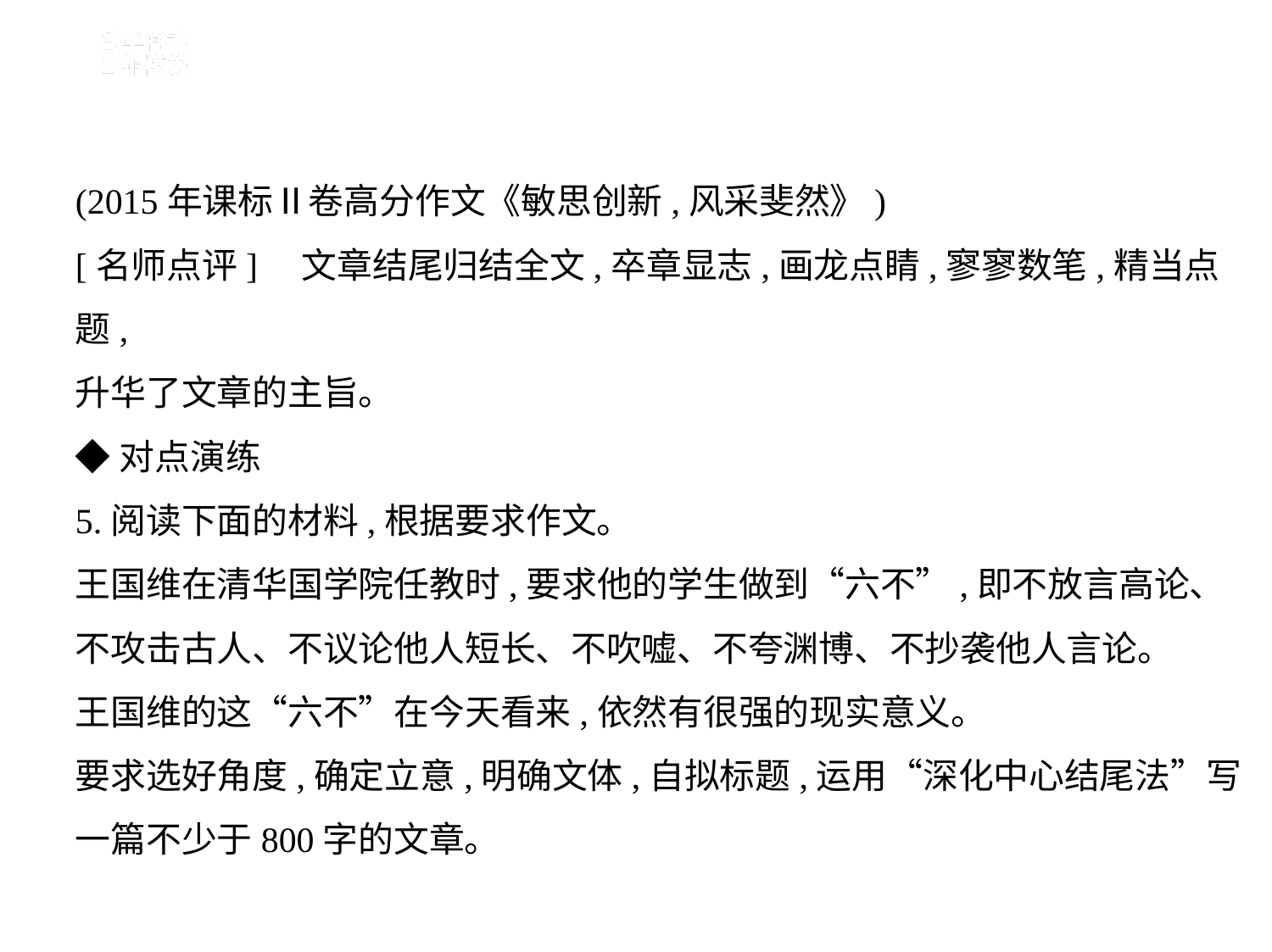

(2015年课标Ⅱ卷高分作文《敏思创新,风采斐然》)
[名师点评]　文章结尾归结全文,卒章显志,画龙点睛,寥寥数笔,精当点题,
升华了文章的主旨。
◆对点演练
5.阅读下面的材料,根据要求作文。
王国维在清华国学院任教时,要求他的学生做到“六不”,即不放言高论、
不攻击古人、不议论他人短长、不吹嘘、不夸渊博、不抄袭他人言论。
王国维的这“六不”在今天看来,依然有很强的现实意义。
要求选好角度,确定立意,明确文体,自拟标题,运用“深化中心结尾法”写
一篇不少于800字的文章。